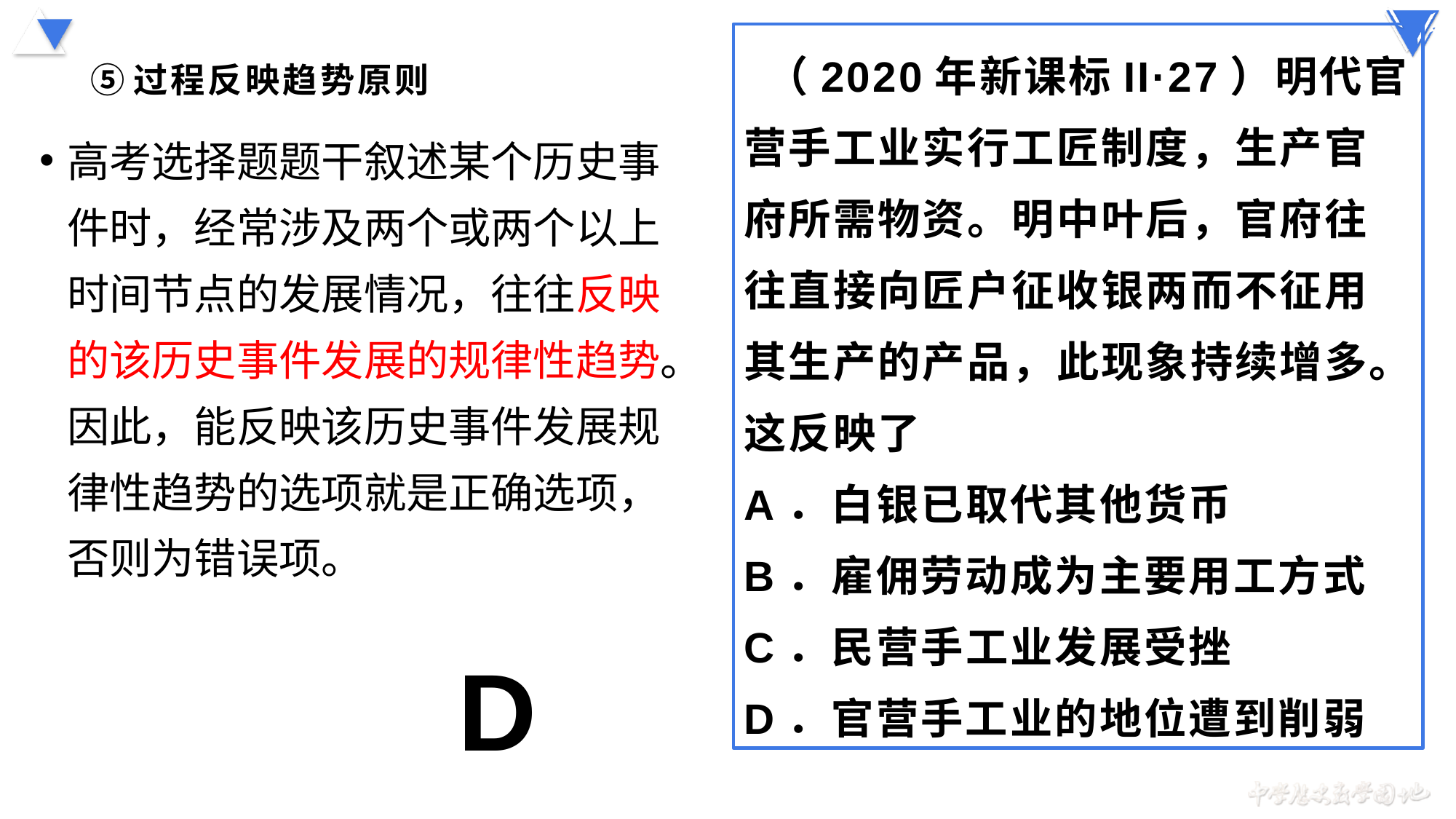

（2020年新课标II·27）明代官营手工业实行工匠制度，生产官府所需物资。明中叶后，官府往往直接向匠户征收银两而不征用其生产的产品，此现象持续增多。这反映了
A．白银已取代其他货币
B．雇佣劳动成为主要用工方式
C．民营手工业发展受挫
D．官营手工业的地位遭到削弱
# ⑤过程反映趋势原则
高考选择题题干叙述某个历史事件时，经常涉及两个或两个以上时间节点的发展情况，往往反映的该历史事件发展的规律性趋势。因此，能反映该历史事件发展规律性趋势的选项就是正确选项，否则为错误项。

D